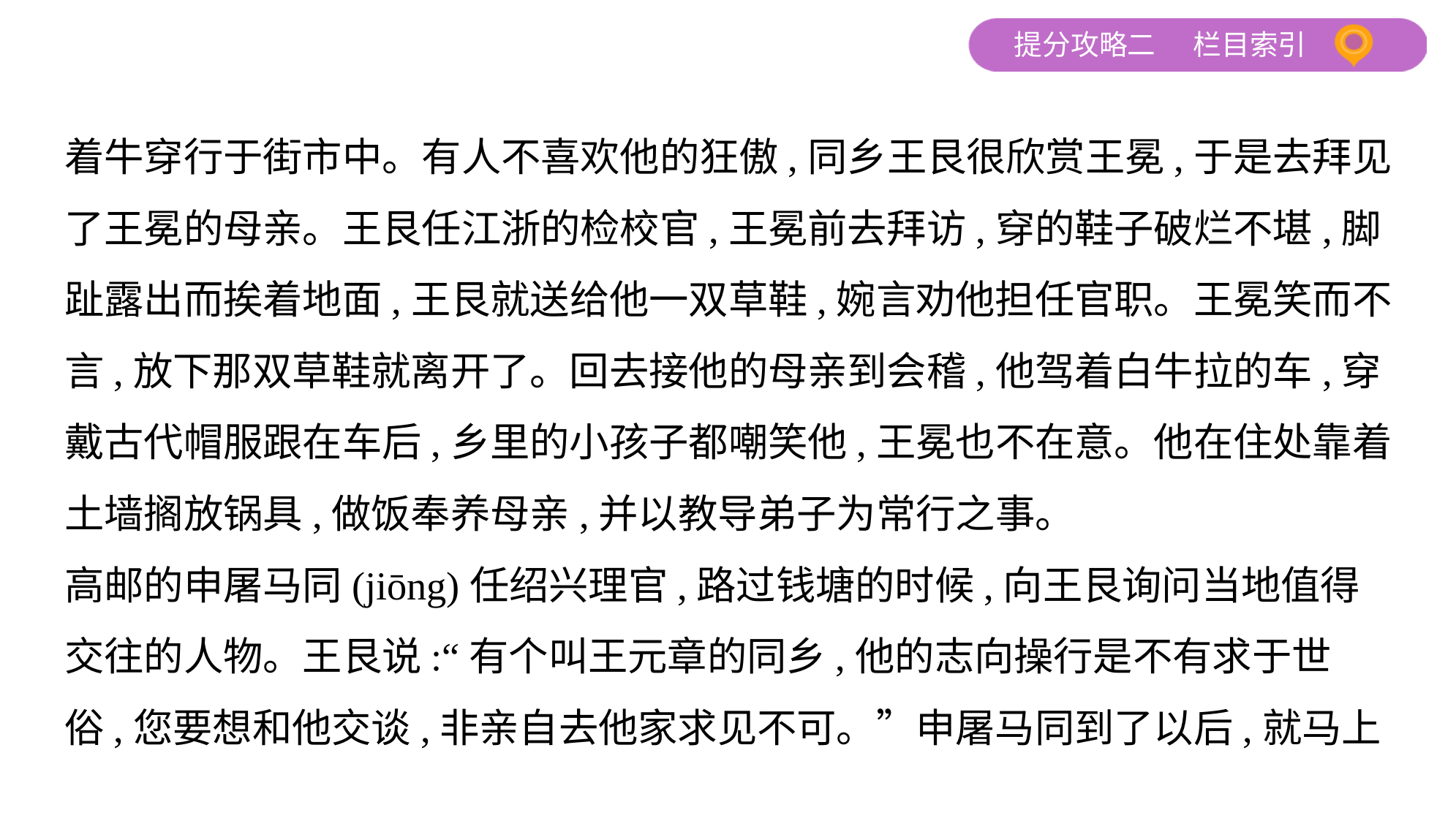

着牛穿行于街市中。有人不喜欢他的狂傲,同乡王艮很欣赏王冕,于是去拜见
了王冕的母亲。王艮任江浙的检校官,王冕前去拜访,穿的鞋子破烂不堪,脚
趾露出而挨着地面,王艮就送给他一双草鞋,婉言劝他担任官职。王冕笑而不
言,放下那双草鞋就离开了。回去接他的母亲到会稽,他驾着白牛拉的车,穿
戴古代帽服跟在车后,乡里的小孩子都嘲笑他,王冕也不在意。他在住处靠着
土墙搁放锅具,做饭奉养母亲,并以教导弟子为常行之事。
高邮的申屠马同(jiōng)任绍兴理官,路过钱塘的时候,向王艮询问当地值得
交往的人物。王艮说:“有个叫王元章的同乡,他的志向操行是不有求于世
俗,您要想和他交谈,非亲自去他家求见不可。”申屠马同到了以后,就马上